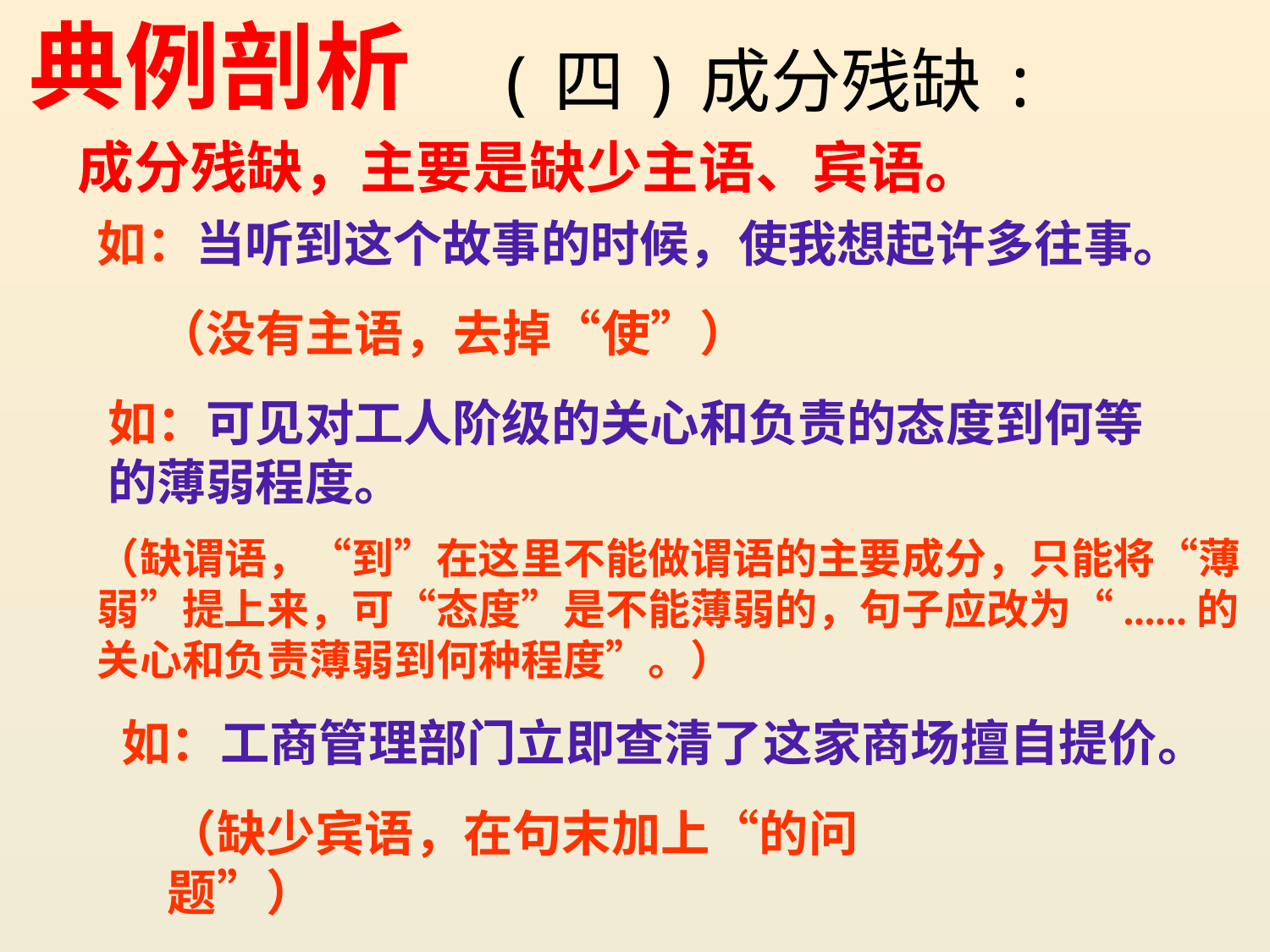

典例剖析
 (四)成分残缺:

成分残缺，主要是缺少主语、宾语。

如：当听到这个故事的时候，使我想起许多往事。

（没有主语，去掉“使”）

如：可见对工人阶级的关心和负责的态度到何等的薄弱程度。
（缺谓语，“到”在这里不能做谓语的主要成分，只能将“薄弱”提上来，可“态度”是不能薄弱的，句子应改为“......的关心和负责薄弱到何种程度”。）
  如：工商管理部门立即查清了这家商场擅自提价。

（缺少宾语，在句末加上“的问题”）